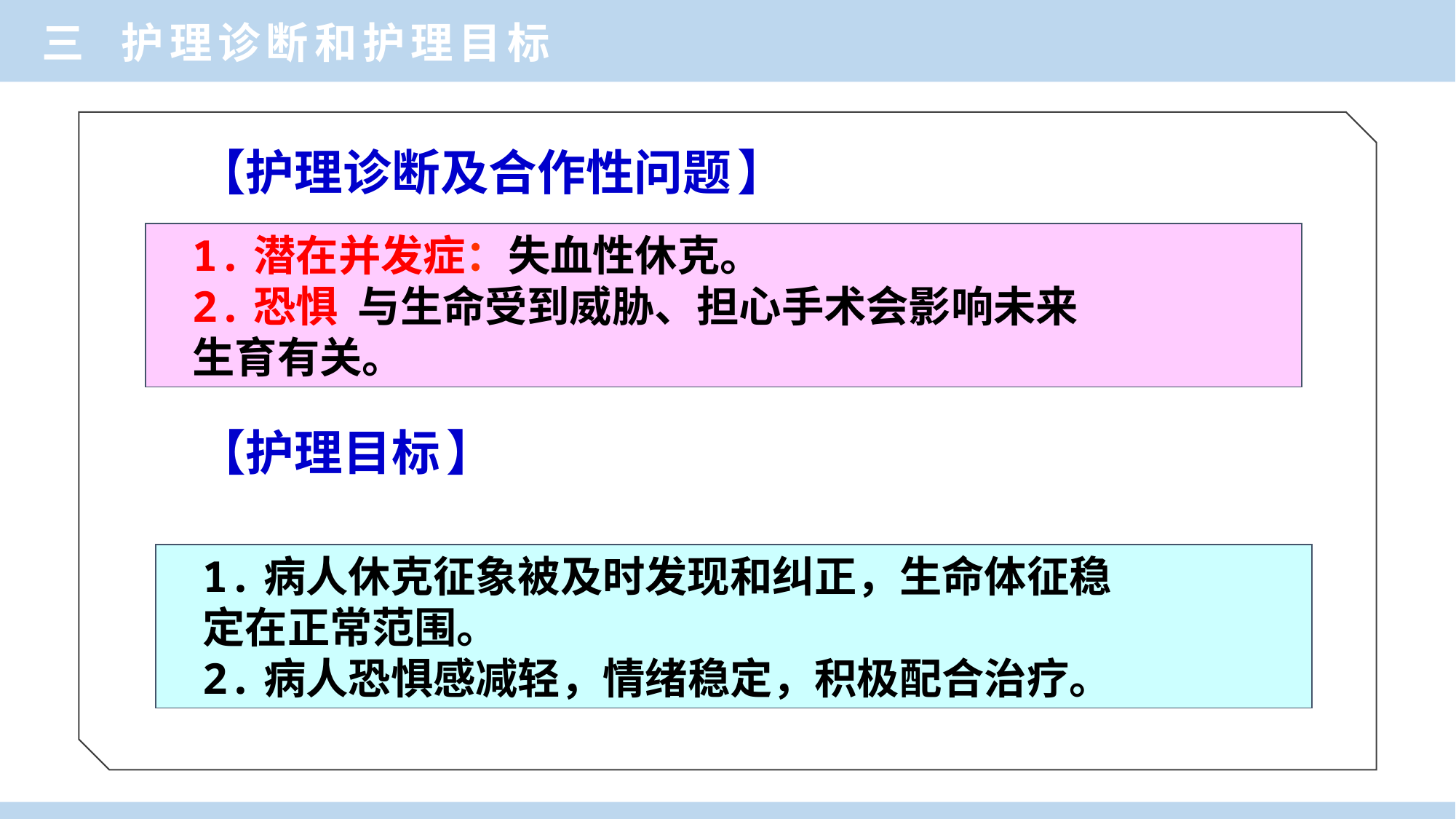

三  护理诊断和护理目标

【护理诊断及合作性问题 】
1.潜在并发症：失血性休克。
2.恐惧  与生命受到威胁、担心手术会影响未来
生育有关。
【护理目标 】
1.病人休克征象被及时发现和纠正，生命体征稳
定在正常范围。
2.病人恐惧感减轻，情绪稳定，积极配合治疗。